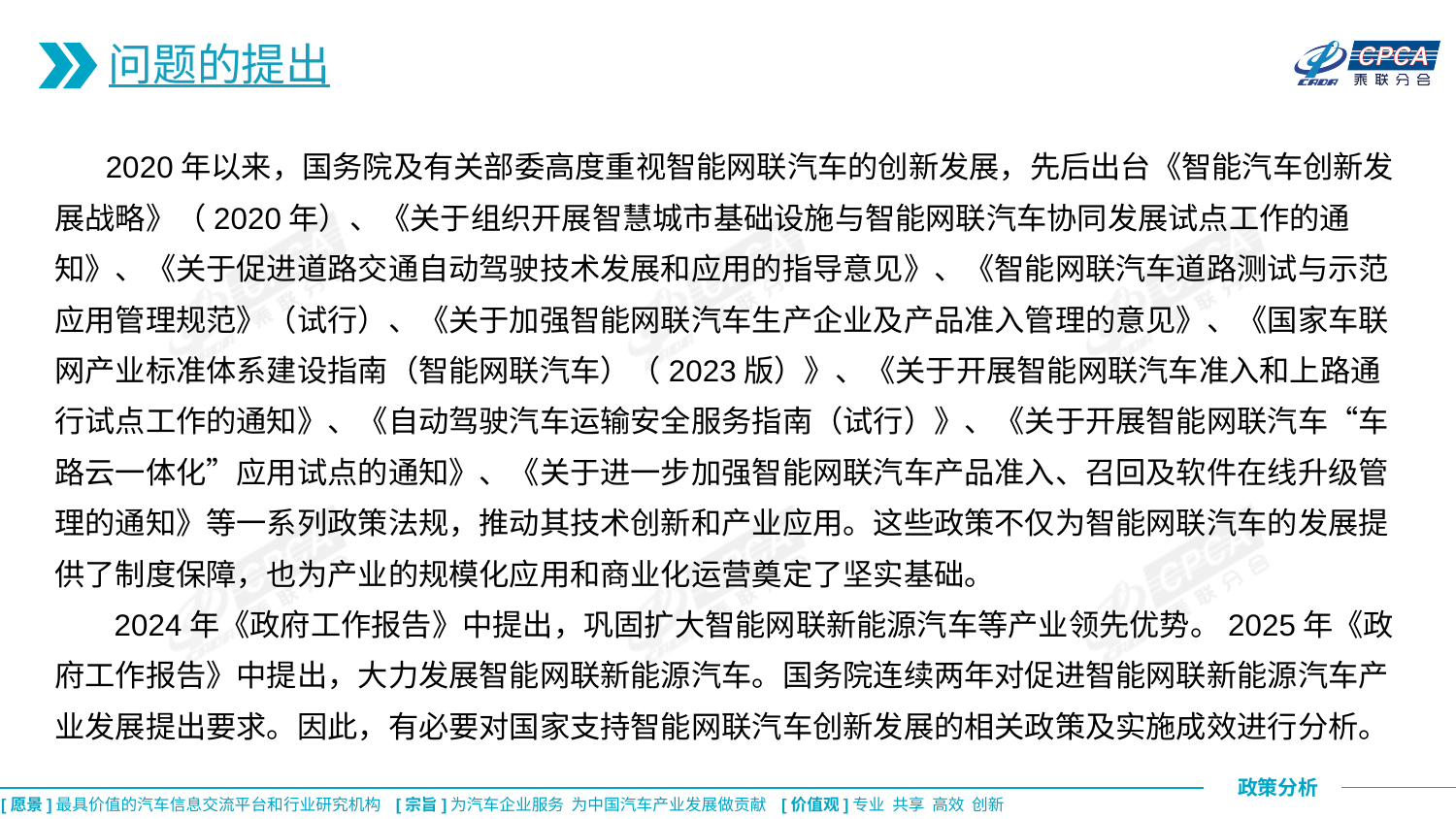

问题的提出
      2020年以来，国务院及有关部委高度重视智能网联汽车的创新发展，先后出台《智能汽车创新发展战略》（2020年）、《关于组织开展智慧城市基础设施与智能网联汽车协同发展试点工作的通知》、《关于促进道路交通自动驾驶技术发展和应用的指导意见》、《智能网联汽车道路测试与示范应用管理规范》（试行）、《关于加强智能网联汽车生产企业及产品准入管理的意见》、《国家车联网产业标准体系建设指南（智能网联汽车）（2023版）》、《关于开展智能网联汽车准入和上路通行试点工作的通知》、《自动驾驶汽车运输安全服务指南（试行）》、《关于开展智能网联汽车“车路云一体化”应用试点的通知》、《关于进一步加强智能网联汽车产品准入、召回及软件在线升级管理的通知》等一系列政策法规，推动其技术创新和产业应用。这些政策不仅为智能网联汽车的发展提供了制度保障，也为产业的规模化应用和商业化运营奠定了坚实基础。
       2024年《政府工作报告》中提出，巩固扩大智能网联新能源汽车等产业领先优势。2025年《政府工作报告》中提出，大力发展智能网联新能源汽车。国务院连续两年对促进智能网联新能源汽车产业发展提出要求。因此，有必要对国家支持智能网联汽车创新发展的相关政策及实施成效进行分析。